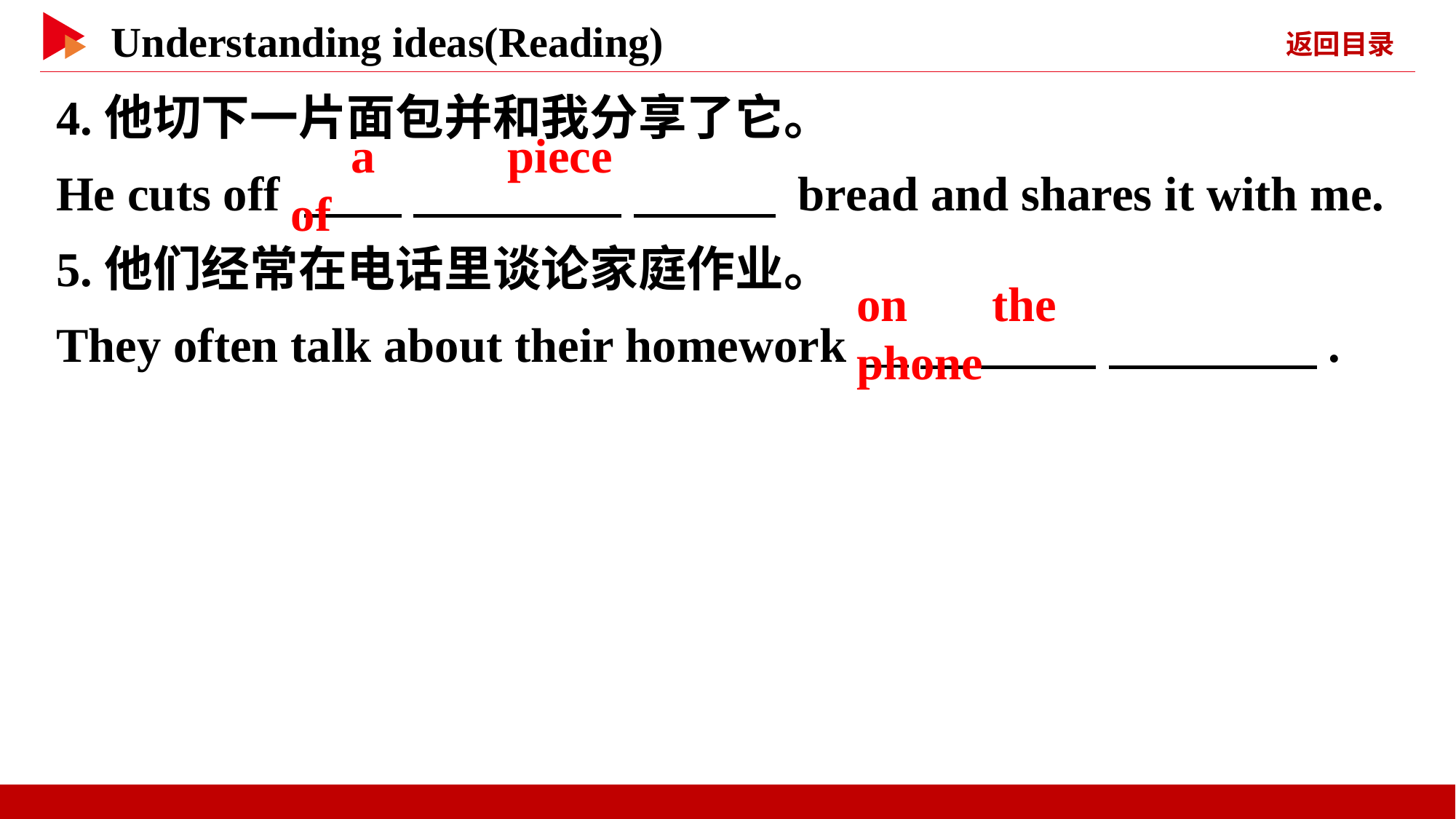

4.他切下一片面包并和我分享了它。
He cuts off 　　 　          　 　    　 bread and shares it with me.
5.他们经常在电话里谈论家庭作业。
They often talk about their homework     　       　 　          　.
　a　 　piece　 　of
on　 the　 　phone